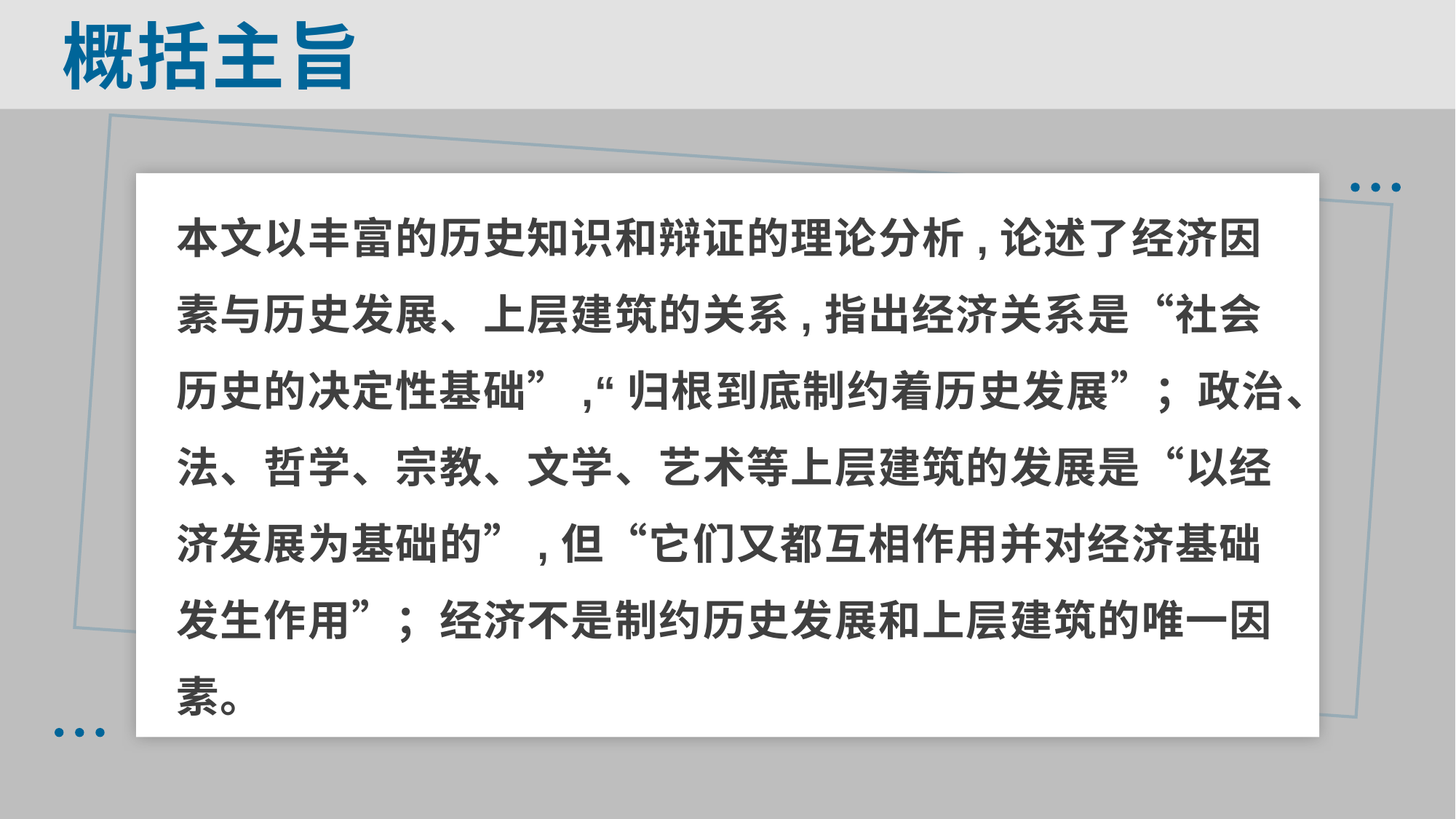

概括主旨

本文以丰富的历史知识和辩证的理论分析,论述了经济因素与历史发展、上层建筑的关系,指出经济关系是“社会历史的决定性基础”,“归根到底制约着历史发展”；政治、法、哲学、宗教、文学、艺术等上层建筑的发展是“以经济发展为基础的”,但“它们又都互相作用并对经济基础发生作用”；经济不是制约历史发展和上层建筑的唯一因素。